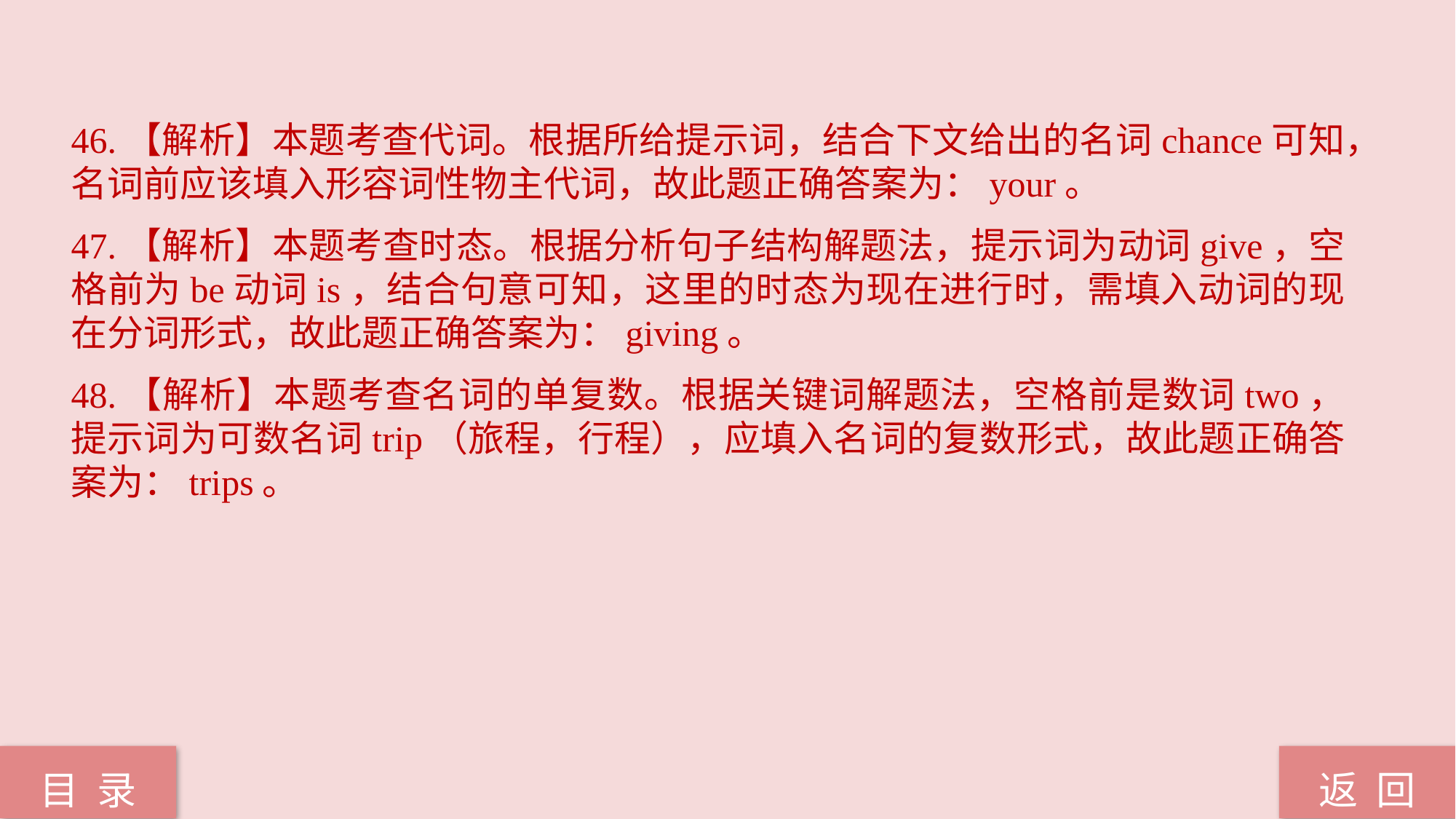

46.【解析】本题考查代词。根据所给提示词，结合下文给出的名词chance可知，名词前应该填入形容词性物主代词，故此题正确答案为：your。
47.【解析】本题考查时态。根据分析句子结构解题法，提示词为动词give，空格前为be动词is，结合句意可知，这里的时态为现在进行时，需填入动词的现在分词形式，故此题正确答案为：giving。
48.【解析】本题考查名词的单复数。根据关键词解题法，空格前是数词two，提示词为可数名词trip（旅程，行程），应填入名词的复数形式，故此题正确答案为：trips。
返  回